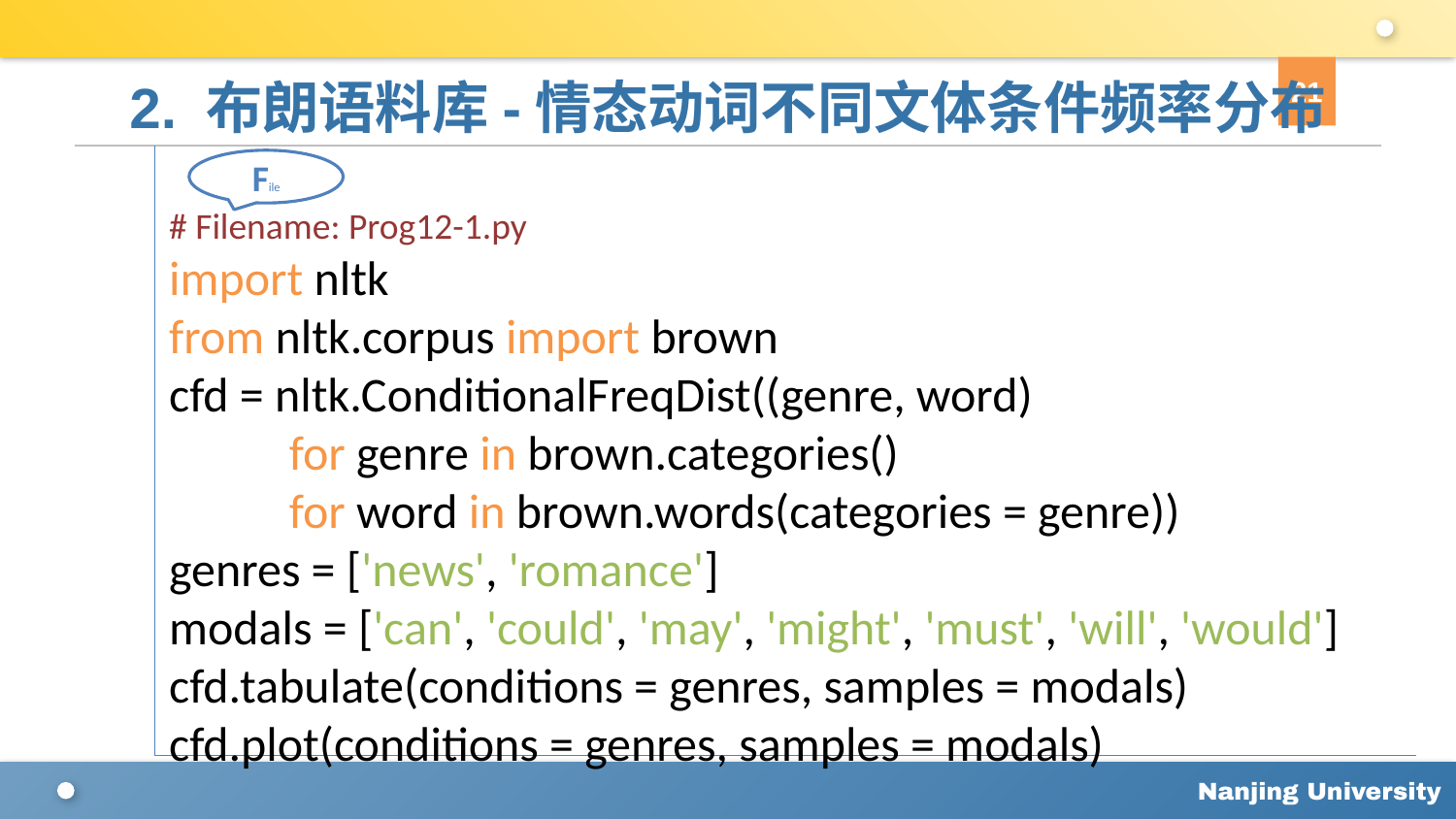

21
# 2. 布朗语料库-情态动词不同文体条件频率分布

# Filename: Prog12-1.py
import nltk
from nltk.corpus import brown
cfd = nltk.ConditionalFreqDist((genre, word)
           for genre in brown.categories()
           for word in brown.words(categories = genre))
genres = ['news', 'romance']
modals = ['can', 'could', 'may', 'might', 'must', 'will', 'would']
cfd.tabulate(conditions = genres, samples = modals)
cfd.plot(conditions = genres, samples = modals)
File